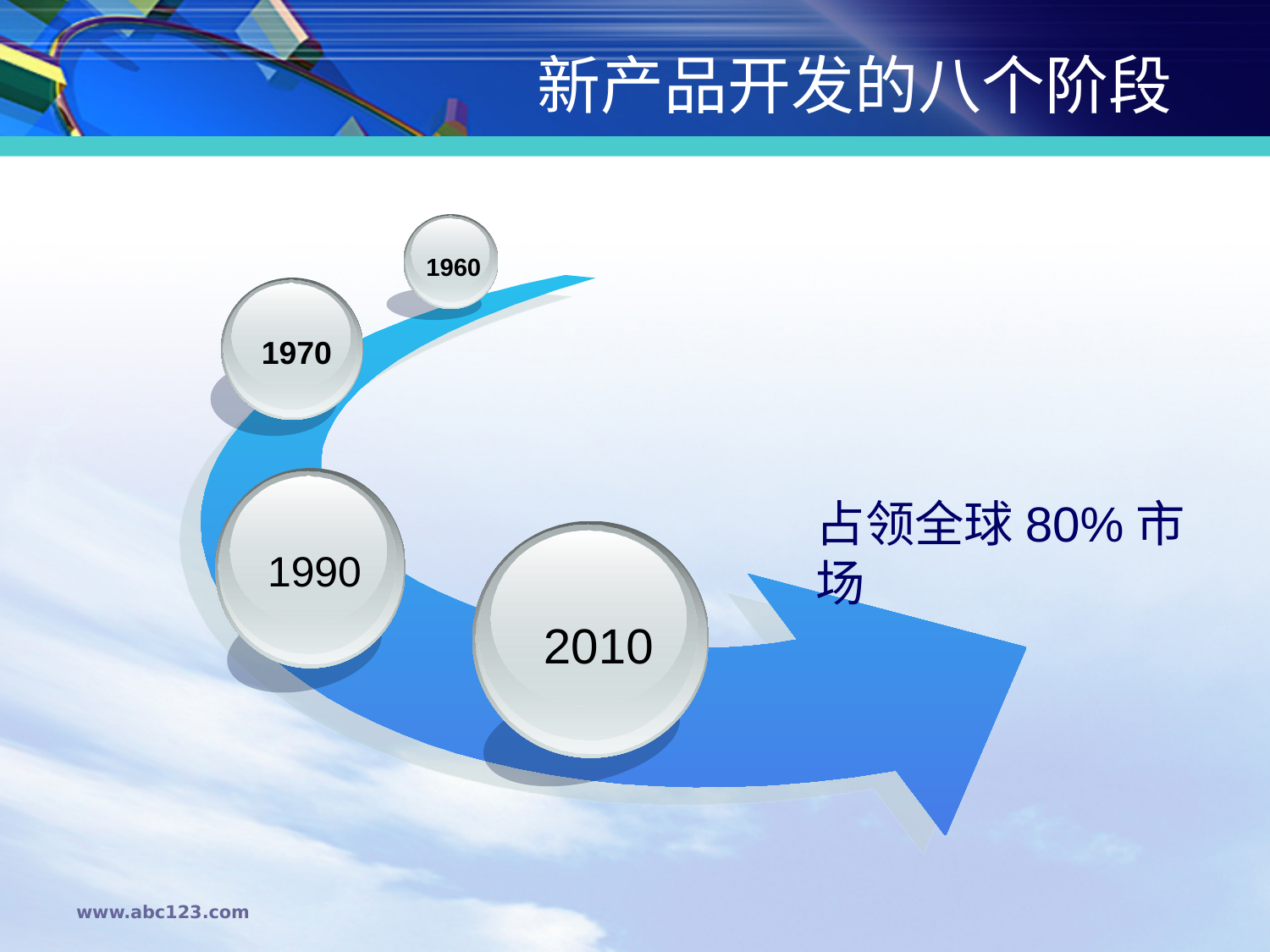

# 新产品开发的八个阶段

1960

1970

1990
占领全球80%市场

2010

www.abc123.com